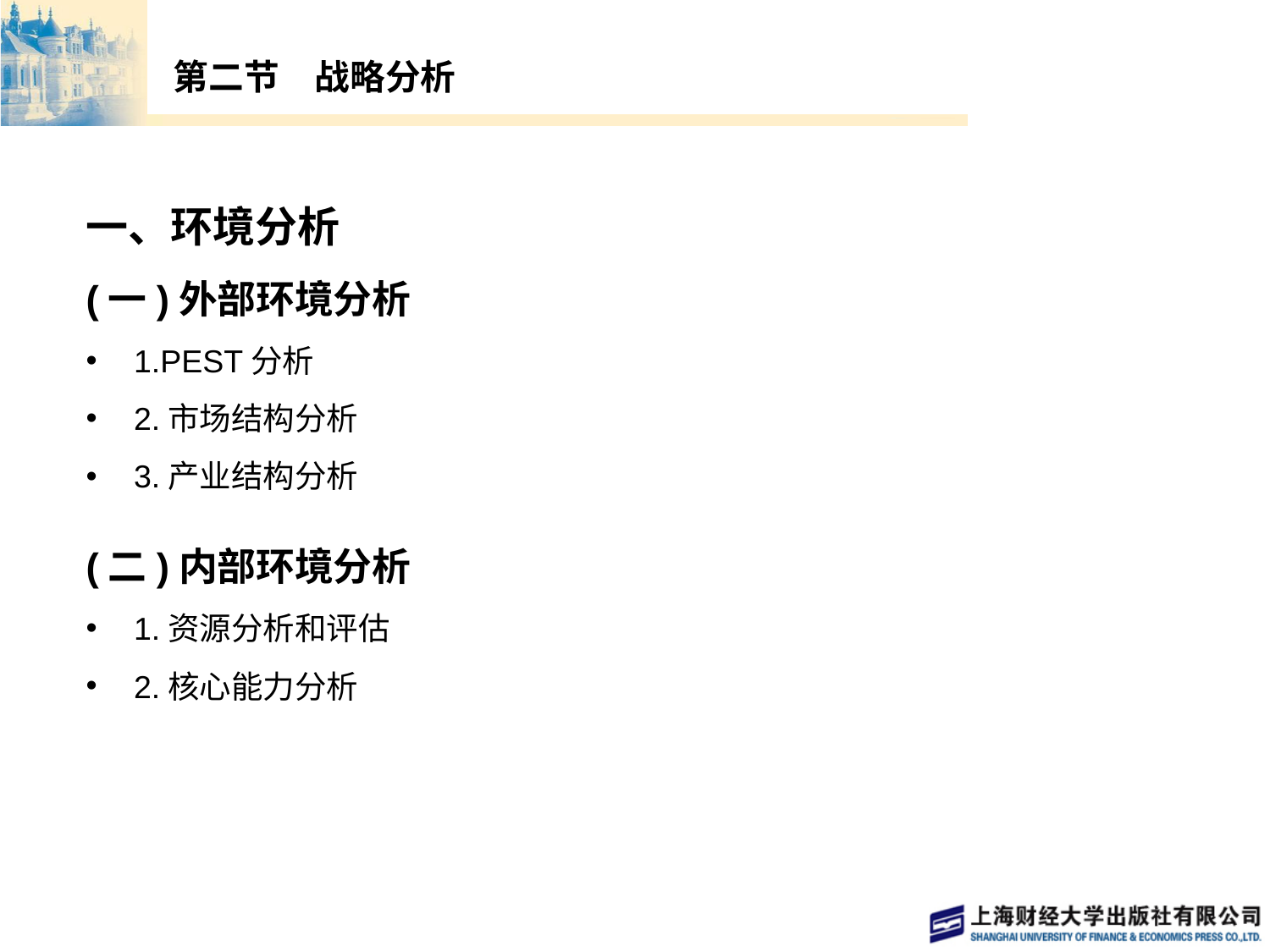

# 第二节　战略分析
一、环境分析
(一)外部环境分析
1.PEST分析
2.市场结构分析
3.产业结构分析
(二)内部环境分析
1.资源分析和评估
2.核心能力分析